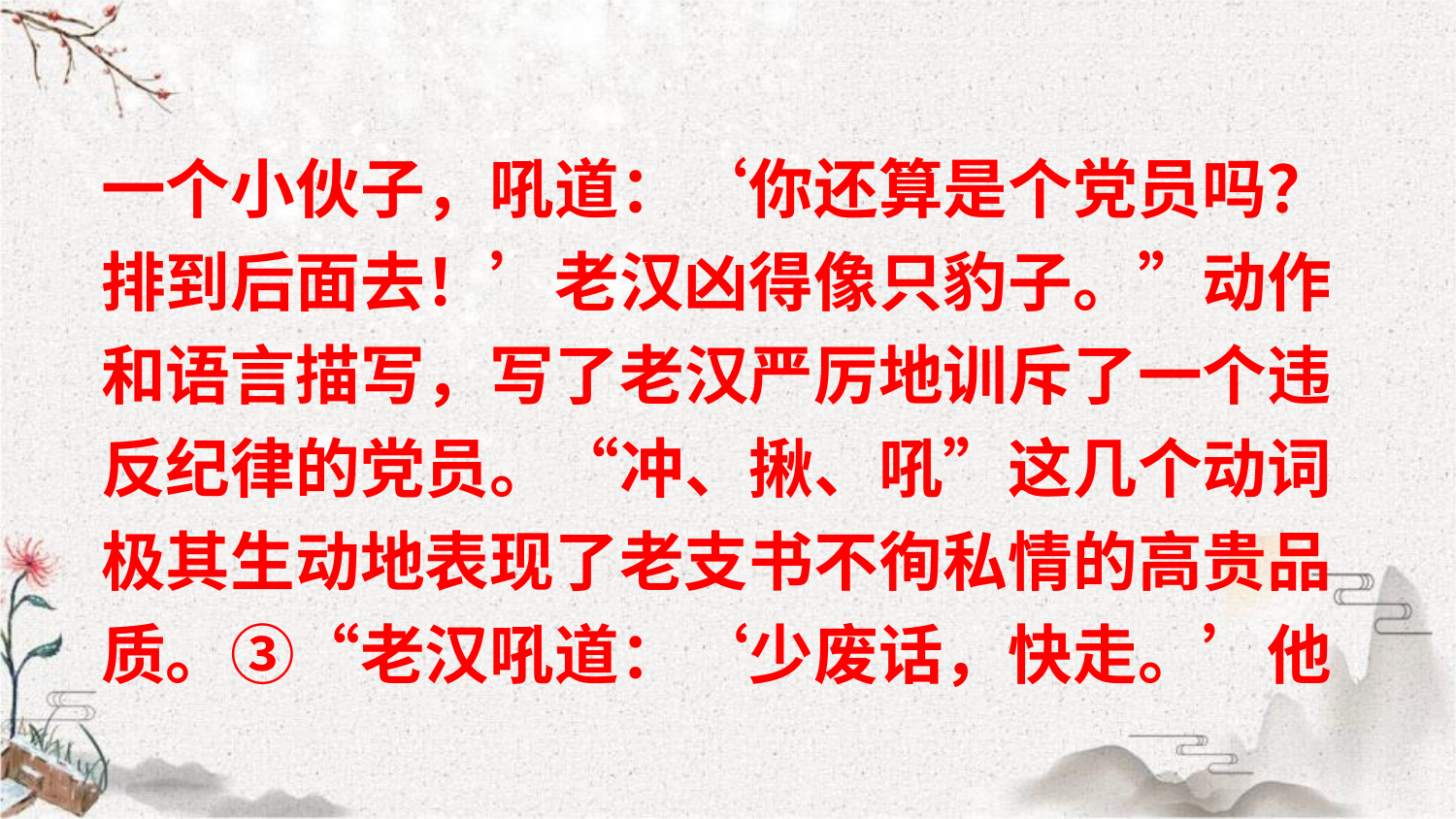

一个小伙子，吼道：‘你还算是个党员吗？排到后面去！’老汉凶得像只豹子。”动作和语言描写，写了老汉严厉地训斥了一个违反纪律的党员。“冲、揪、吼”这几个动词极其生动地表现了老支书不徇私情的高贵品质。③“老汉吼道：‘少废话，快走。’他